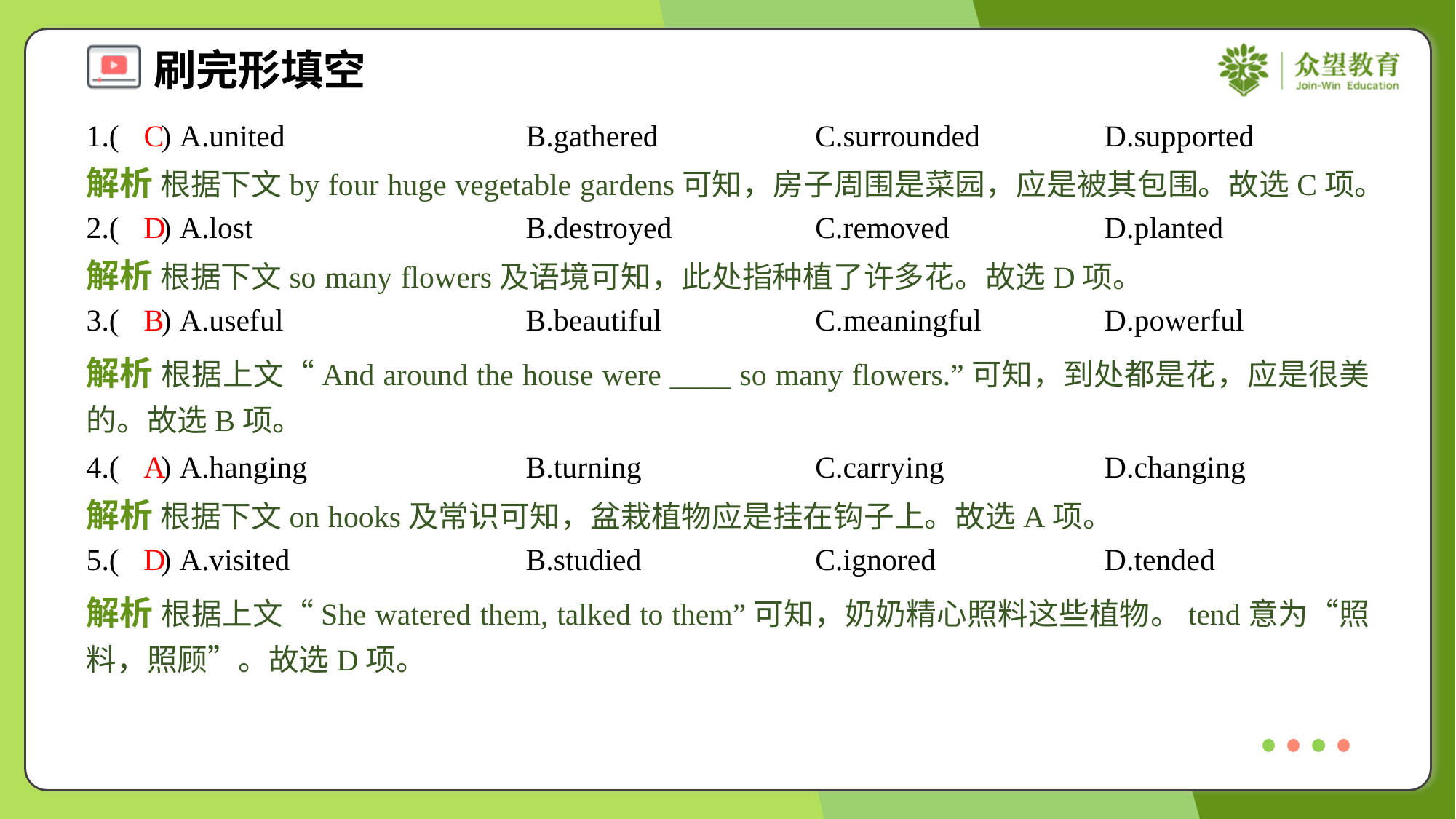

1.(     ) A.united	B.gathered	C.surrounded	D.supported
C
解析 根据下文by four huge vegetable gardens可知，房子周围是菜园，应是被其包围。故选C项。
2.(     ) A.lost	B.destroyed	C.removed	D.planted
D
解析 根据下文so many flowers及语境可知，此处指种植了许多花。故选D项。
3.(     ) A.useful	B.beautiful	C.meaningful	D.powerful
B
解析 根据上文“And around the house were ____ so many flowers.”可知，到处都是花，应是很美的。故选B项。
4.(     ) A.hanging	B.turning	C.carrying	D.changing
A
解析 根据下文on hooks及常识可知，盆栽植物应是挂在钩子上。故选A项。
5.(     ) A.visited	B.studied	C.ignored	D.tended
D
解析 根据上文“She watered them, talked to them”可知，奶奶精心照料这些植物。tend意为“照料，照顾”。故选D项。